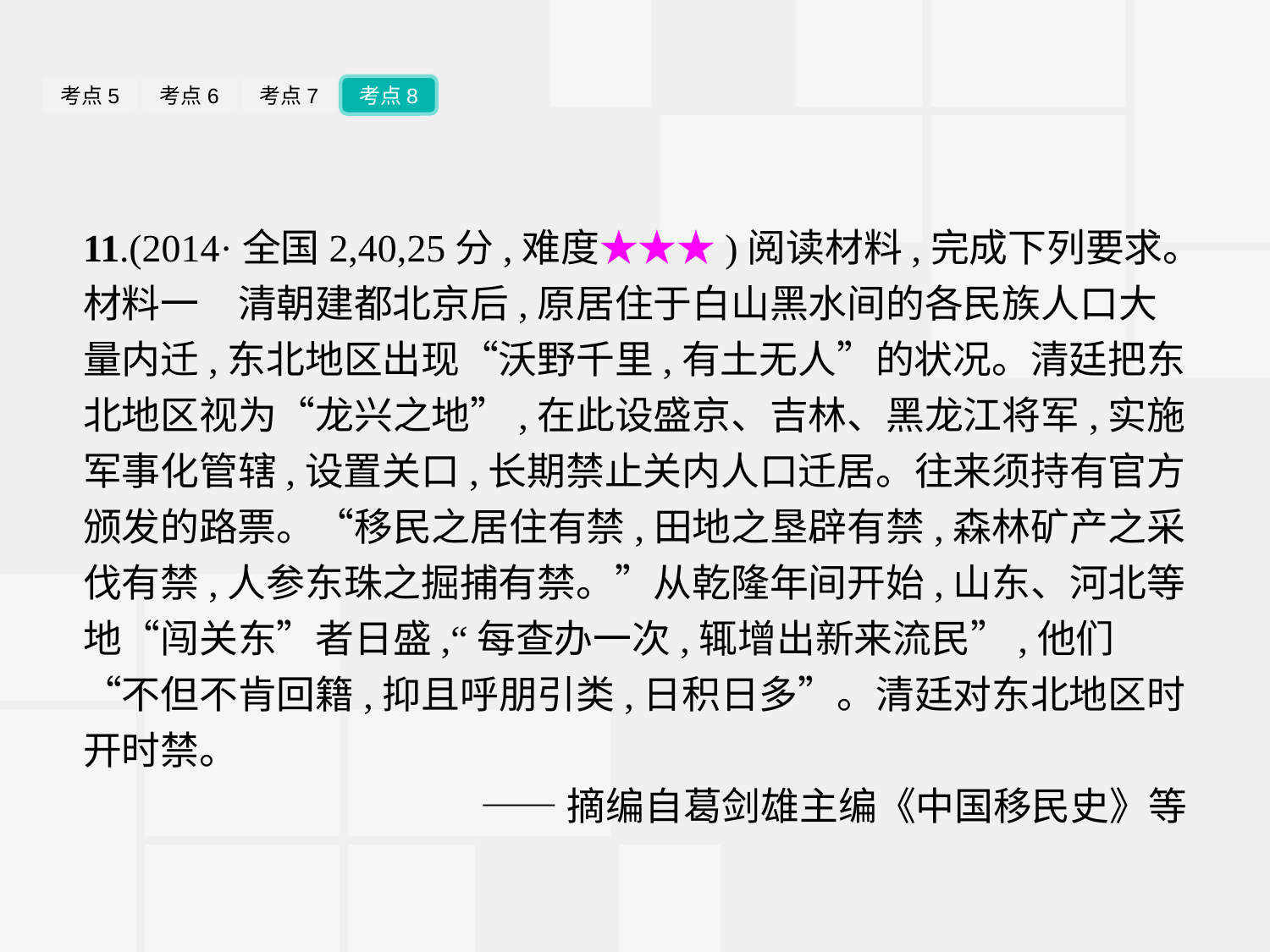

考点5
考点6
考点7
考点8
11.(2014·全国2,40,25分,难度★★★)阅读材料,完成下列要求。
材料一　清朝建都北京后,原居住于白山黑水间的各民族人口大量内迁,东北地区出现“沃野千里,有土无人”的状况。清廷把东北地区视为“龙兴之地”,在此设盛京、吉林、黑龙江将军,实施军事化管辖,设置关口,长期禁止关内人口迁居。往来须持有官方颁发的路票。“移民之居住有禁,田地之垦辟有禁,森林矿产之采伐有禁,人参东珠之掘捕有禁。”从乾隆年间开始,山东、河北等地“闯关东”者日盛,“每查办一次,辄增出新来流民”,他们“不但不肯回籍,抑且呼朋引类,日积日多”。清廷对东北地区时开时禁。
——摘编自葛剑雄主编《中国移民史》等